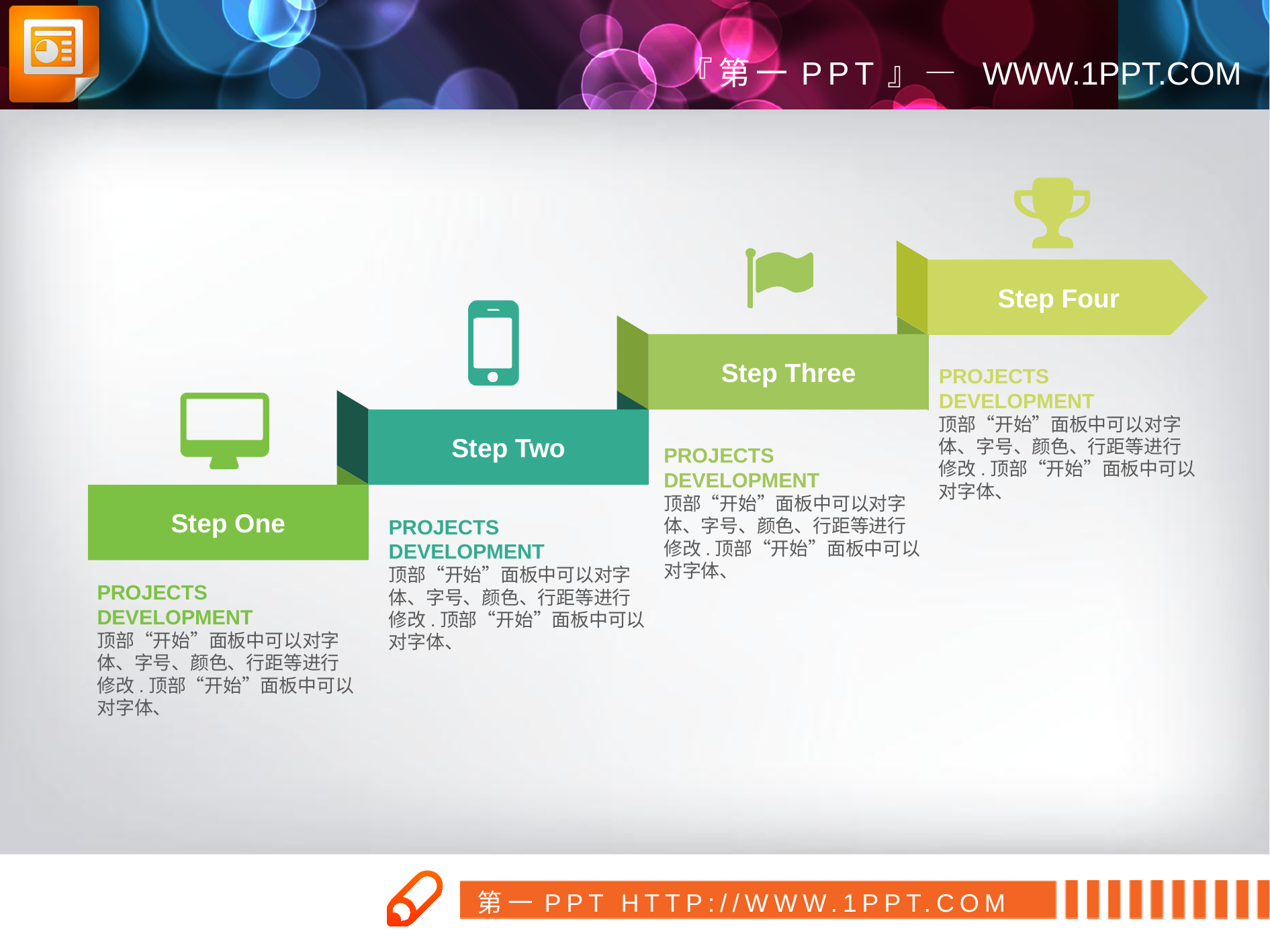

Step Four

Step Three

PROJECTS DEVELOPMENT
顶部“开始”面板中可以对字体、字号、颜色、行距等进行修改.顶部“开始”面板中可以对字体、
Step Two

PROJECTS DEVELOPMENT
顶部“开始”面板中可以对字体、字号、颜色、行距等进行修改.顶部“开始”面板中可以对字体、
Step One

PROJECTS DEVELOPMENT
顶部“开始”面板中可以对字体、字号、颜色、行距等进行修改.顶部“开始”面板中可以对字体、
PROJECTS DEVELOPMENT
顶部“开始”面板中可以对字体、字号、颜色、行距等进行修改.顶部“开始”面板中可以对字体、